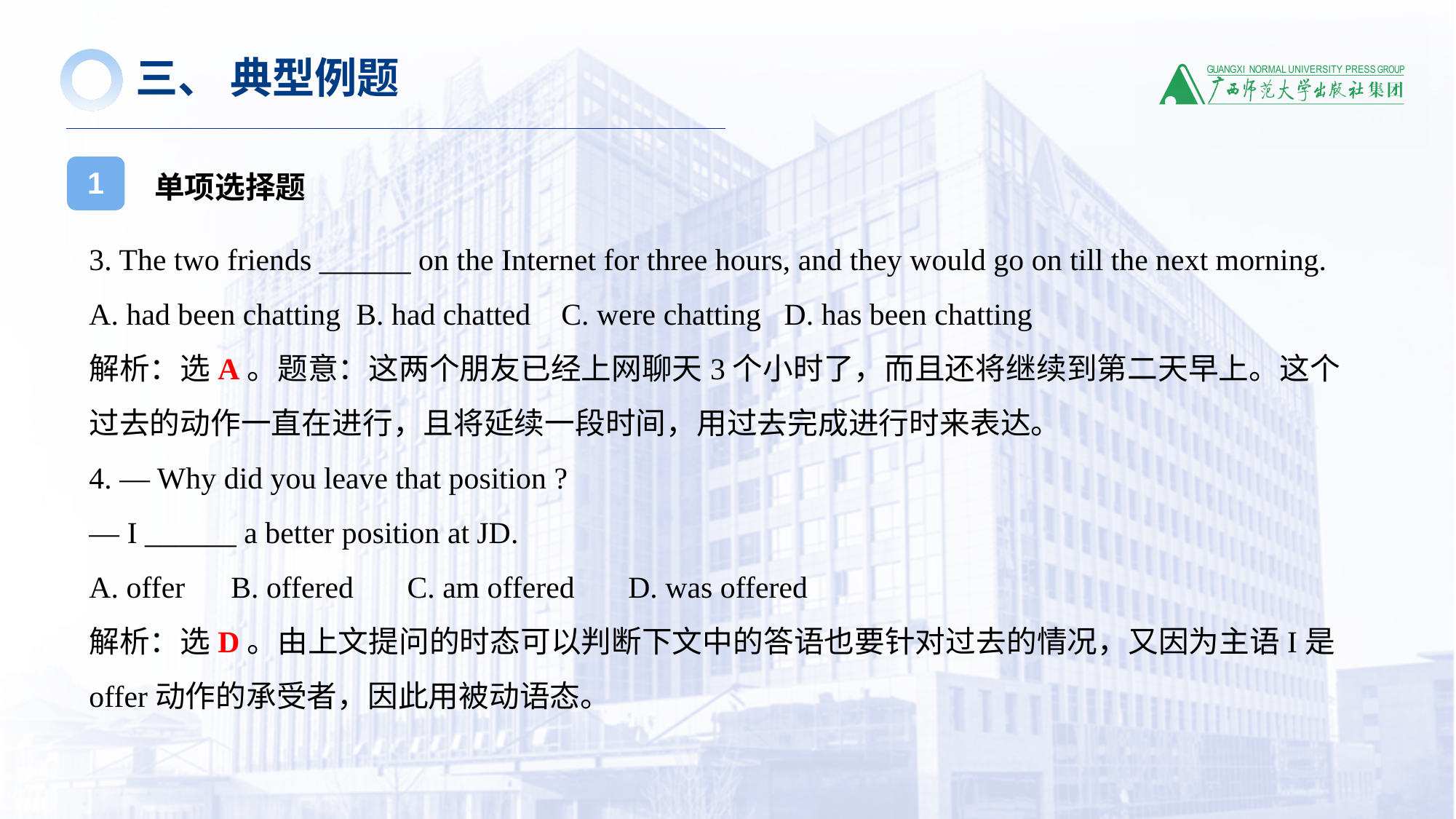

三、 典型例题

单项选择题
1

3. The two friends ______ on the Internet for three hours, and they would go on till the next morning.
A. had been chatting  B. had chatted    C. were chatting   D. has been chatting
解析：选A。题意：这两个朋友已经上网聊天3个小时了，而且还将继续到第二天早上。这个过去的动作一直在进行，且将延续一段时间，用过去完成进行时来表达。
4. — Why did you leave that position ?
— I ______ a better position at JD.
A. offer      B. offered       C. am offered       D. was offered
解析：选D。由上文提问的时态可以判断下文中的答语也要针对过去的情况，又因为主语I是offer动作的承受者，因此用被动语态。